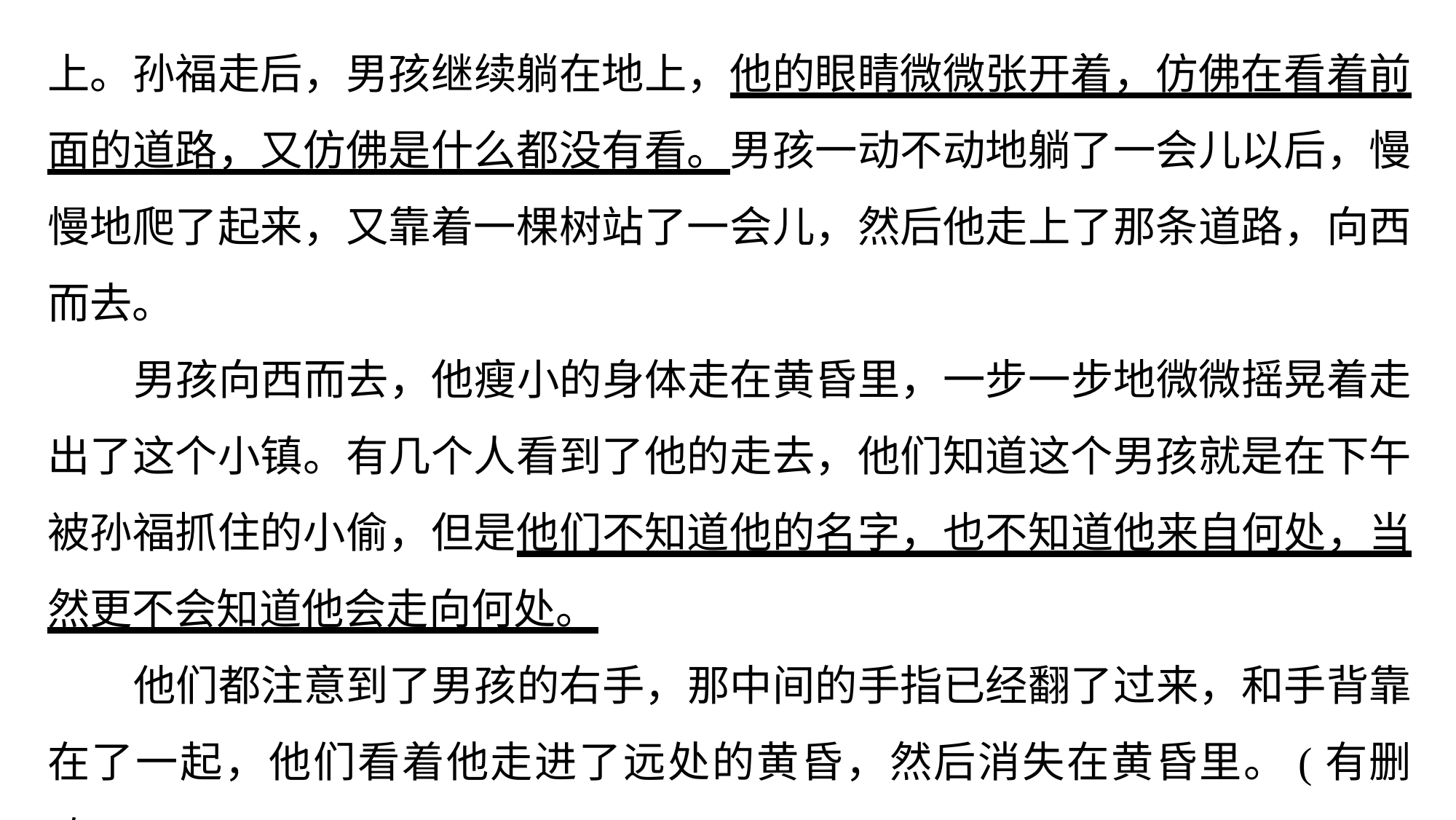

上。孙福走后，男孩继续躺在地上，他的眼睛微微张开着，仿佛在看着前面的道路，又仿佛是什么都没有看。男孩一动不动地躺了一会儿以后，慢慢地爬了起来，又靠着一棵树站了一会儿，然后他走上了那条道路，向西而去。
男孩向西而去，他瘦小的身体走在黄昏里，一步一步地微微摇晃着走出了这个小镇。有几个人看到了他的走去，他们知道这个男孩就是在下午被孙福抓住的小偷，但是他们不知道他的名字，也不知道他来自何处，当然更不会知道他会走向何处。
他们都注意到了男孩的右手，那中间的手指已经翻了过来，和手背靠在了一起，他们看着他走进了远处的黄昏，然后消失在黄昏里。(有删改)